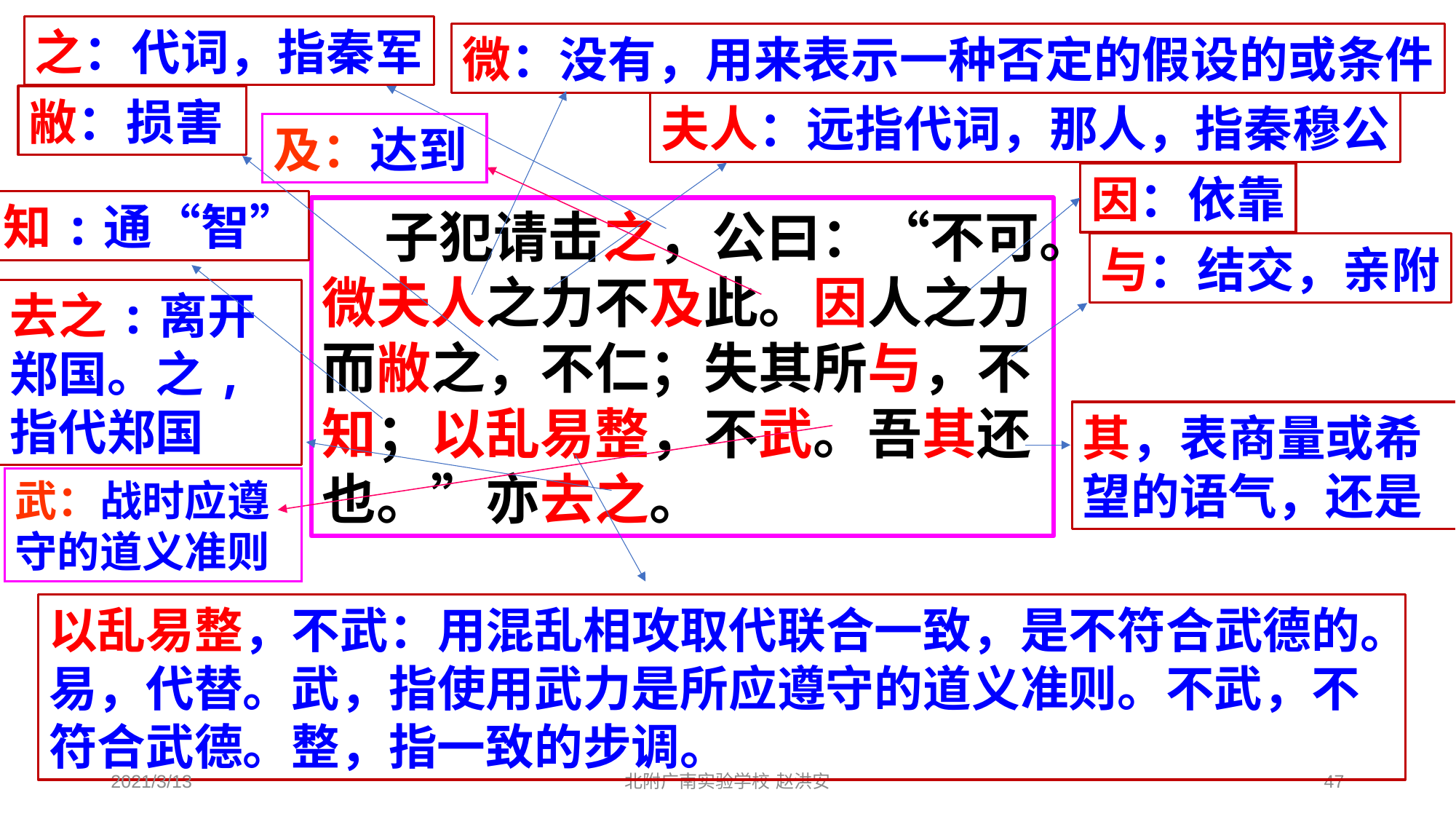

之：代词，指秦军
微：没有，用来表示一种否定的假设的或条件
敝：损害
夫人：远指代词，那人，指秦穆公
及：达到
因：依靠

知:通“智”
    子犯请击之，公曰：“不可。微夫人之力不及此。因人之力而敝之，不仁；失其所与，不知；以乱易整，不武。吾其还也。”亦去之。
与：结交，亲附
去之:离开郑国。之,指代郑国
其，表商量或希望的语气，还是

武：战时应遵守的道义准则
以乱易整，不武：用混乱相攻取代联合一致，是不符合武德的。易，代替。武，指使用武力是所应遵守的道义准则。不武，不符合武德。整，指一致的步调。
2021/3/13
北附广南实验学校 赵洪安
47